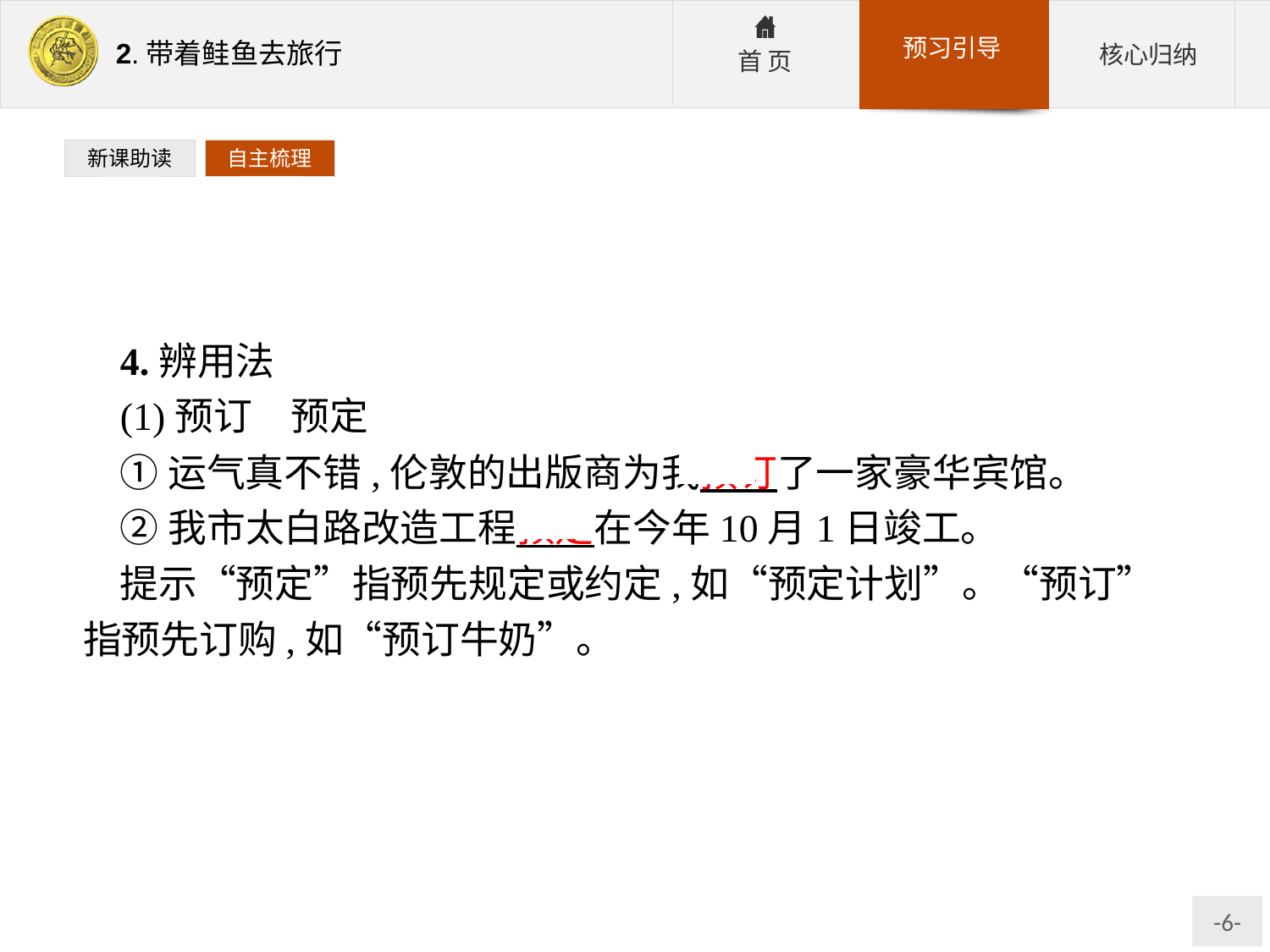

新课助读
自主梳理
4.辨用法
(1)预订　预定
①运气真不错,伦敦的出版商为我预订了一家豪华宾馆。
②我市太白路改造工程预定在今年10月1日竣工。
提示“预定”指预先规定或约定,如“预定计划”。“预订”指预先订购,如“预订牛奶”。